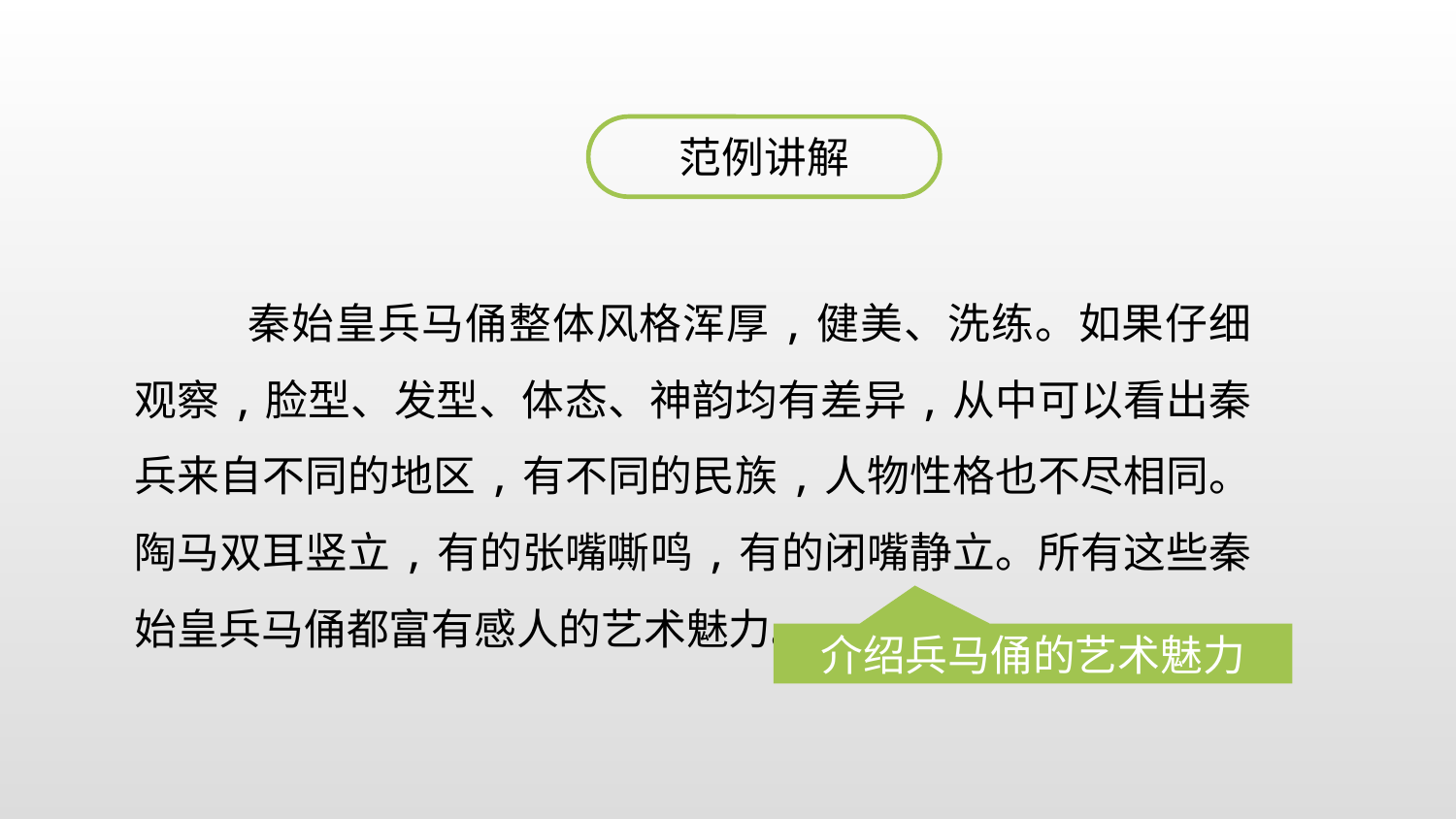

范例讲解
秦始皇兵马俑整体风格浑厚,健美、洗练。如果仔细观察,脸型、发型、体态、神韵均有差异,从中可以看出秦兵来自不同的地区,有不同的民族,人物性格也不尽相同。陶马双耳竖立,有的张嘴嘶鸣,有的闭嘴静立。所有这些秦始皇兵马俑都富有感人的艺术魅力。

介绍兵马俑的艺术魅力